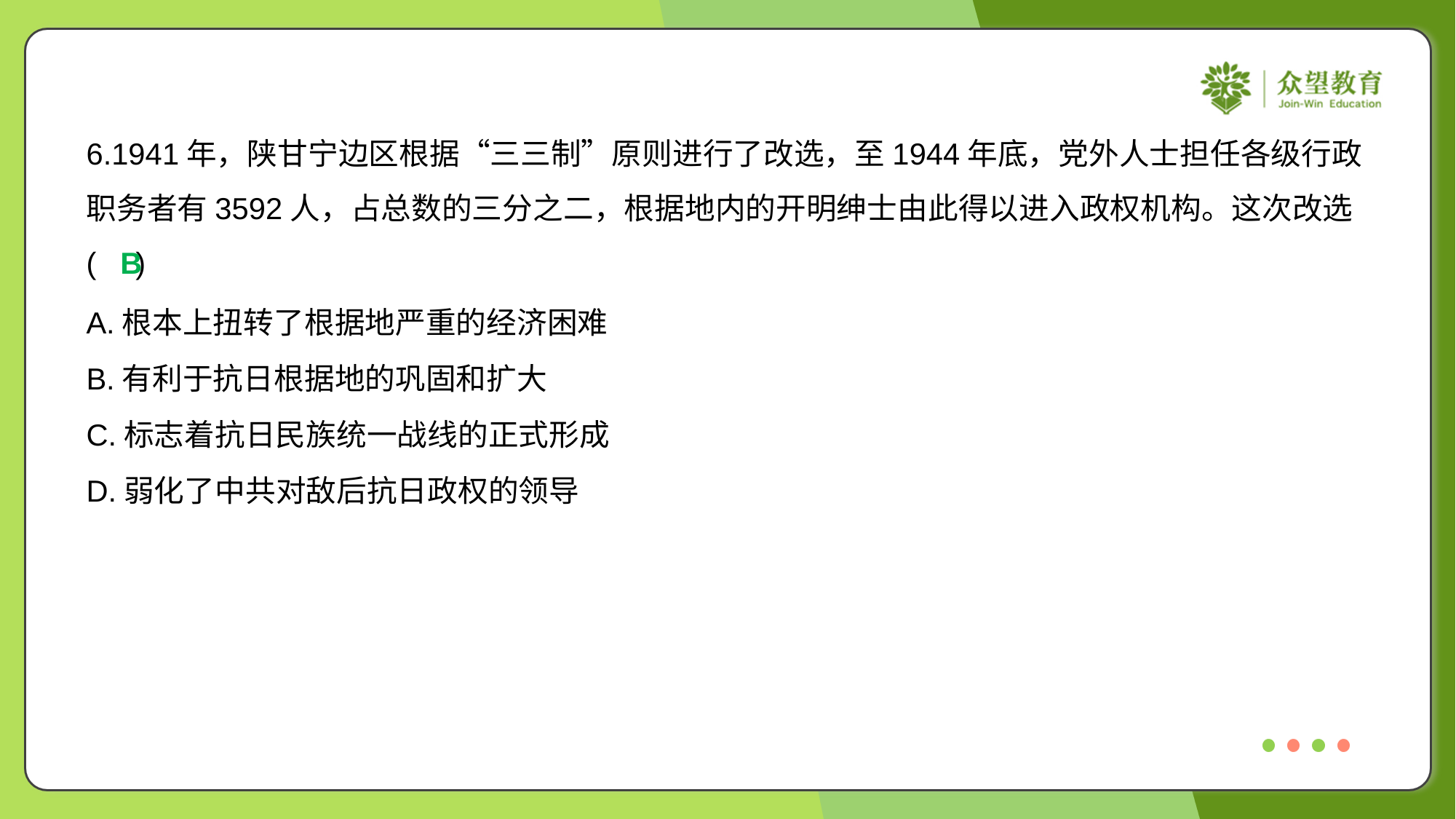

6.1941年，陕甘宁边区根据“三三制”原则进行了改选，至1944年底，党外人士担任各级行政
职务者有3592人，占总数的三分之二，根据地内的开明绅士由此得以进入政权机构。这次改选
(     )
B
A.根本上扭转了根据地严重的经济困难
B.有利于抗日根据地的巩固和扩大
C.标志着抗日民族统一战线的正式形成
D.弱化了中共对敌后抗日政权的领导